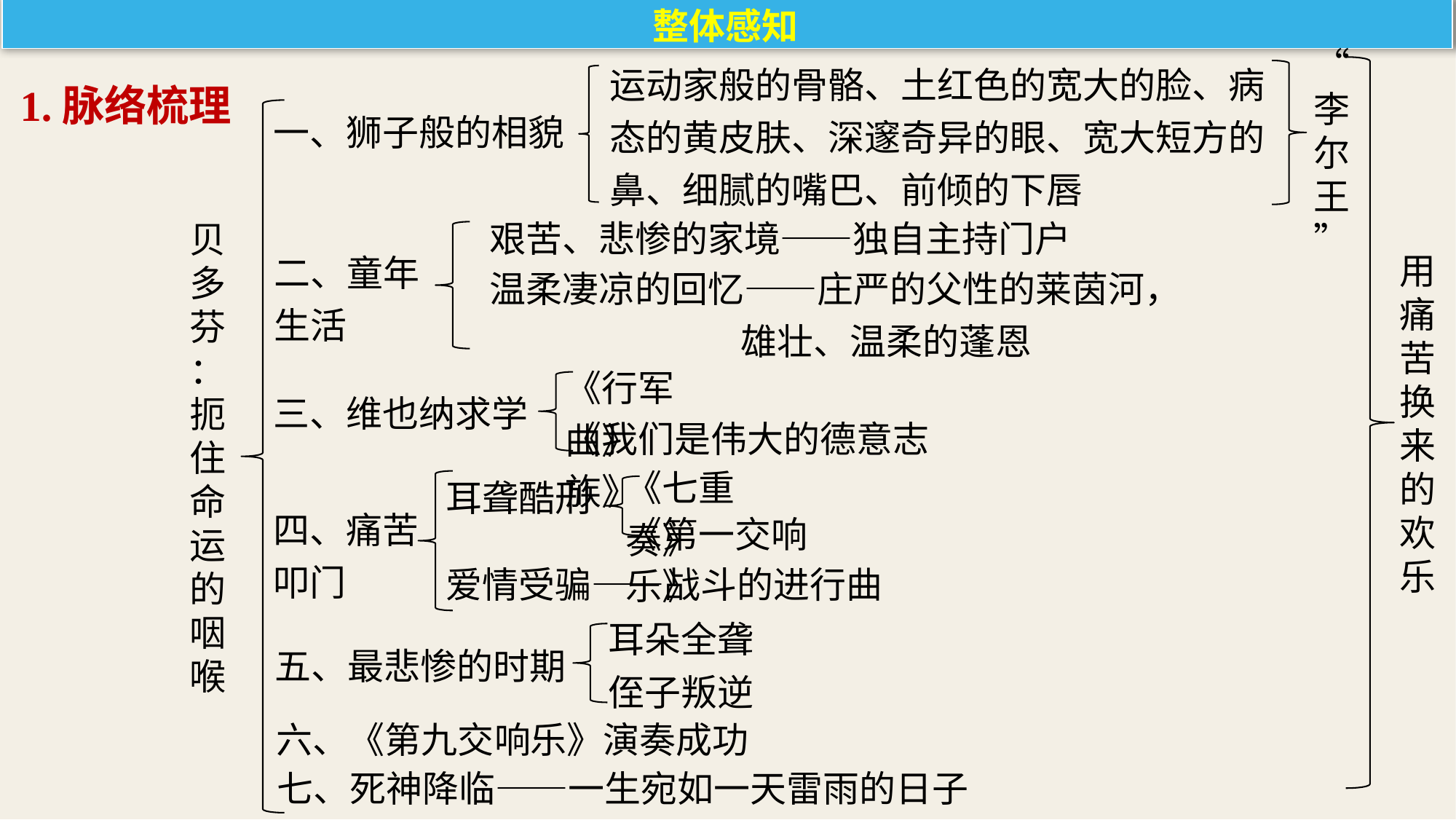

整体感知
“李
尔
王”
1.脉络梳理
运动家般的骨骼、土红色的宽大的脸、病态的黄皮肤、深邃奇异的眼、宽大短方的鼻、细腻的嘴巴、前倾的下唇

一、狮子般的相貌

艰苦、悲惨的家境——独自主持门户
贝
多
芬
：
扼
住
命
运
的
咽
喉

二、童年
生活
用痛苦换来的欢乐
温柔凄凉的回忆——庄严的父性的莱茵河，		    雄壮、温柔的蓬恩
《行军曲》

三、维也纳求学
《我们是伟大的德意志族》
《七重奏》
耳聋酷刑

四、痛苦
叩门
《第一交响乐》
爱情受骗——战斗的进行曲
耳朵全聋

五、最悲惨的时期
侄子叛逆
六、《第九交响乐》演奏成功
七、死神降临——一生宛如一天雷雨的日子